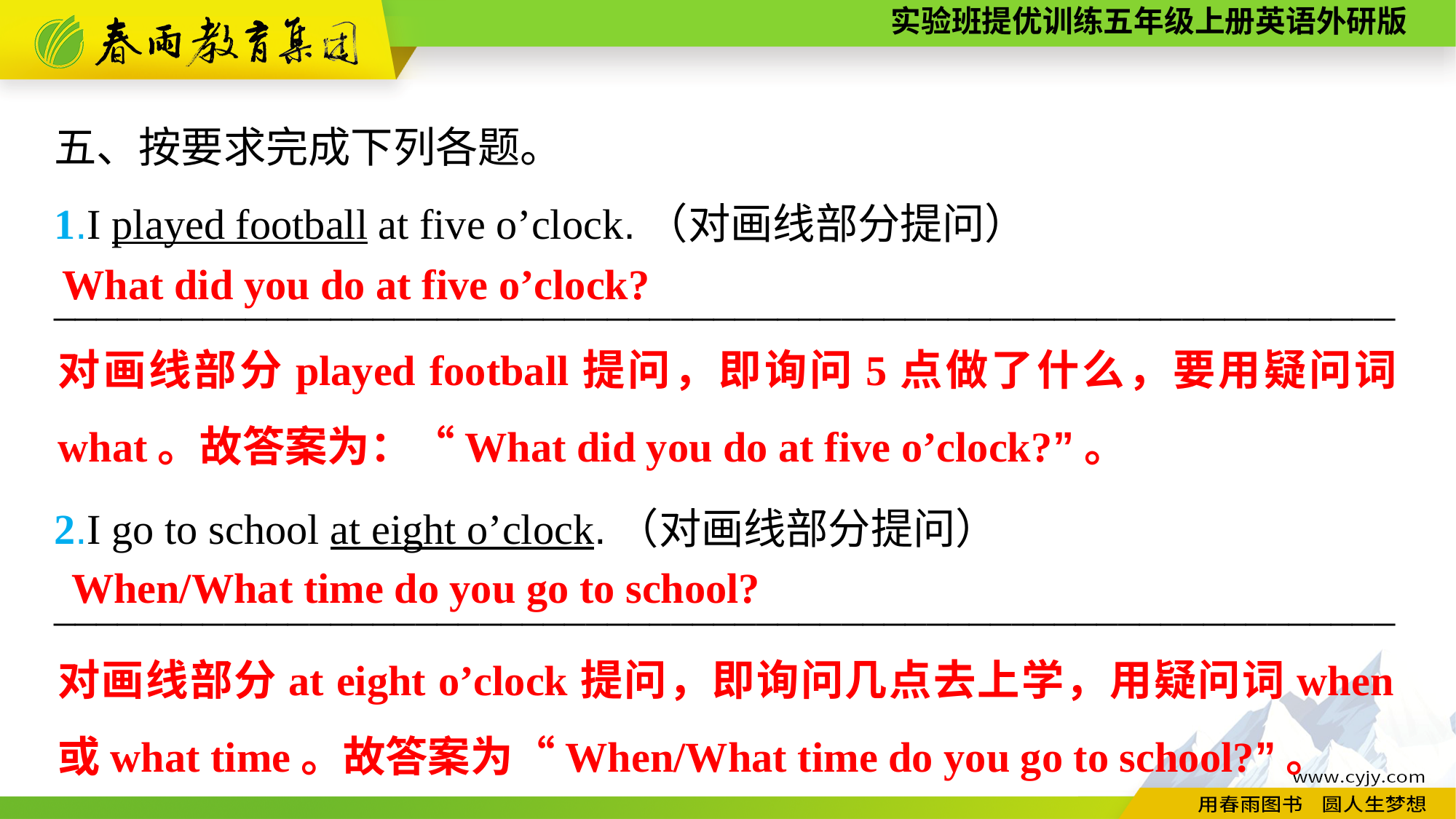

五、按要求完成下列各题。
1.I played football at five o’clock.（对画线部分提问）
_______________________________________________________________

2.I go to school at eight o’clock.（对画线部分提问）
_______________________________________________________________
What did you do at five o’clock?
对画线部分played football提问，即询问5点做了什么，要用疑问词what。故答案为：“What did you do at five o’clock?”。
When/What time do you go to school?
对画线部分at eight o’clock提问，即询问几点去上学，用疑问词when或what time。故答案为“When/What time do you go to school?”。